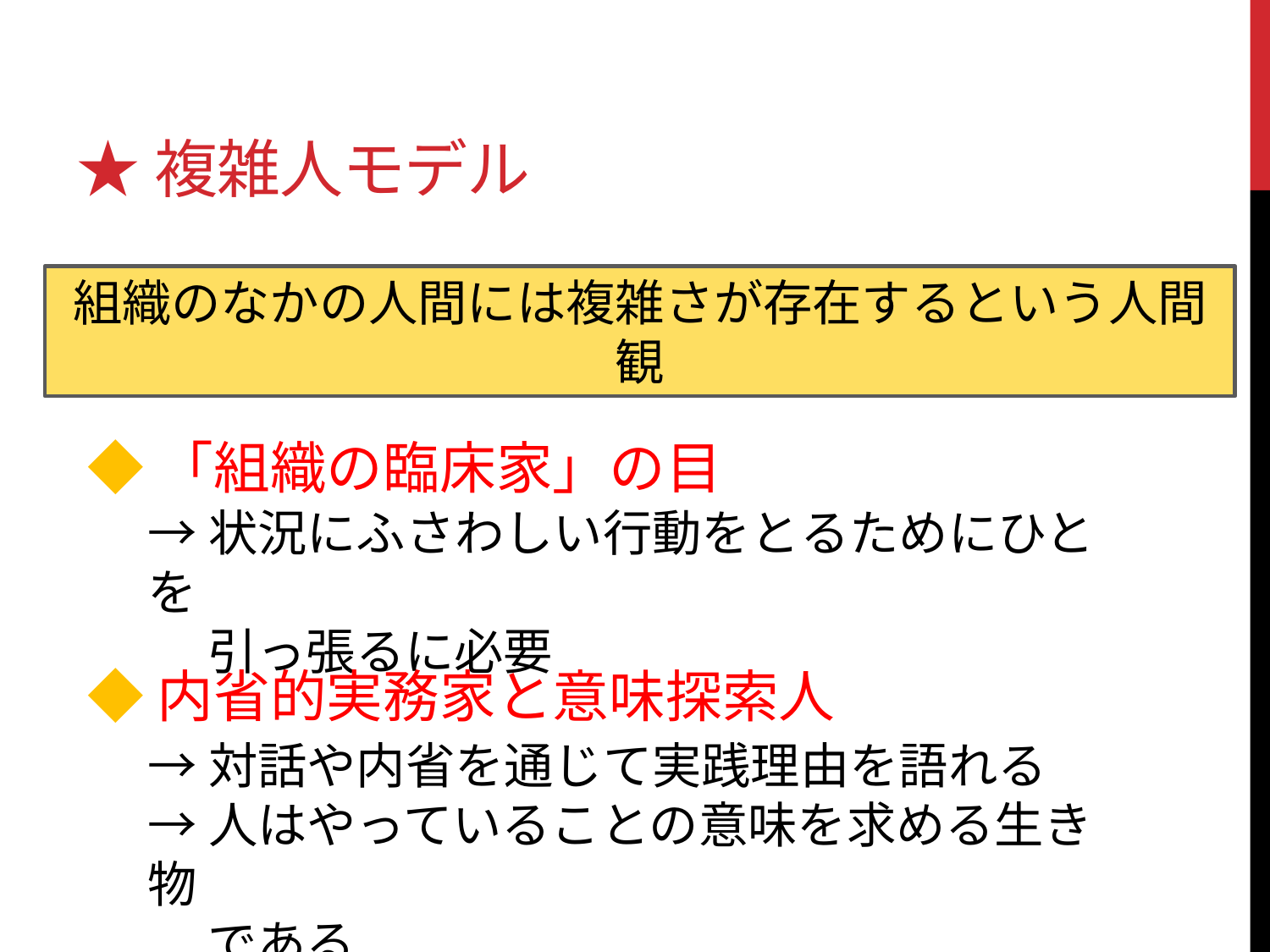

# ★複雑人モデル
組織のなかの人間には複雑さが存在するという人間観
◆「組織の臨床家」の目
→状況にふさわしい行動をとるためにひとを
　 引っ張るに必要
◆内省的実務家と意味探索人
→対話や内省を通じて実践理由を語れる
→人はやっていることの意味を求める生き物
　 である